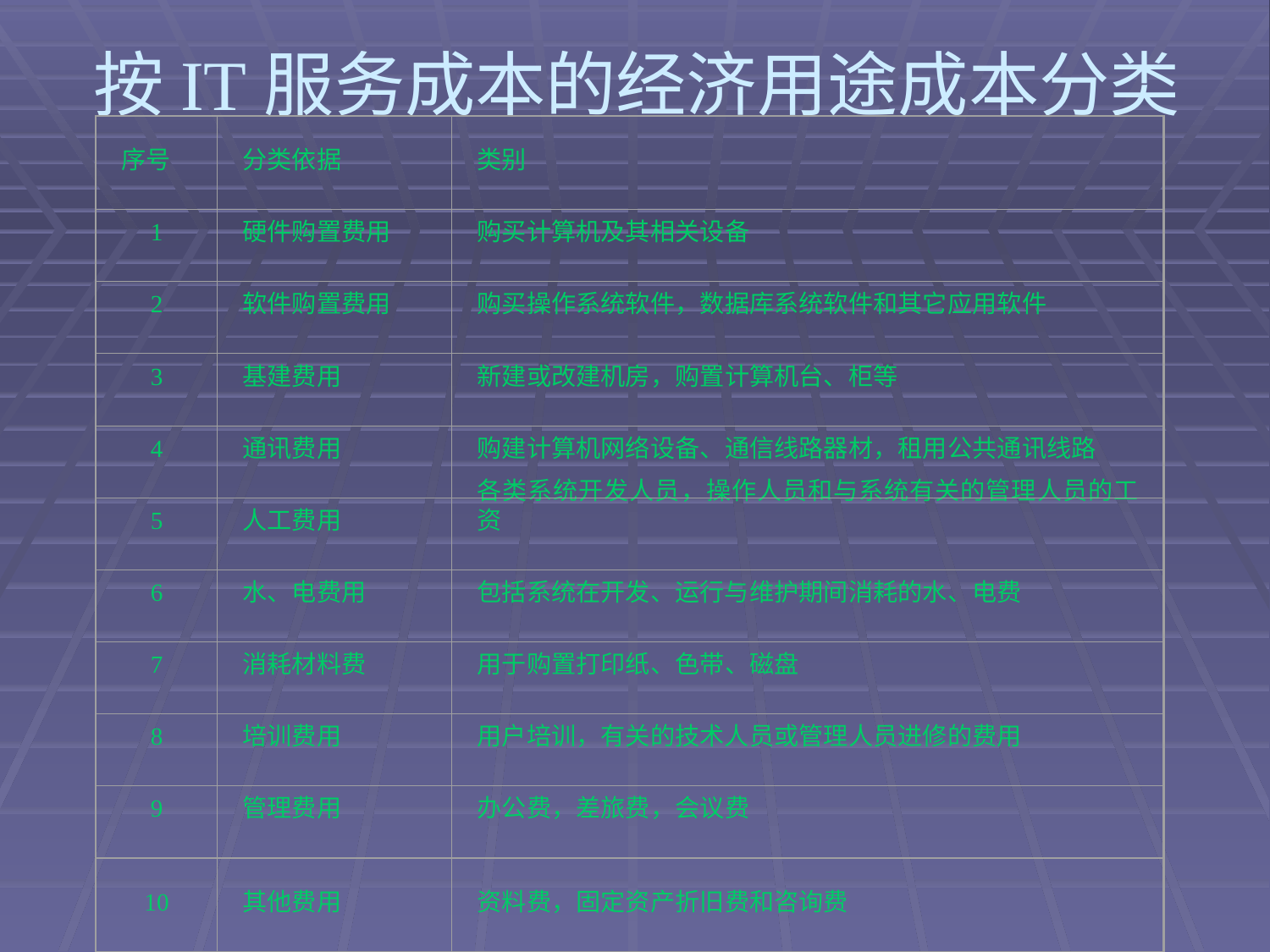

# 按IT服务成本的经济用途成本分类

序号

分类依据

类别

1

硬件购置费用

购买计算机及其相关设备

2

软件购置费用

购买操作系统软件，数据库系统软件和其它应用软件

3

基建费用

新建或改建机房，购置计算机台、柜等

4

通讯费用

购建计算机网络设备、通信线路器材，租用公共通讯线路

5

人工费用

各类系统开发人员，操作人员和与系统有关的管理人员的工资

6

水、电费用

包括系统在开发、运行与维护期间消耗的水、电费

7

消耗材料费

用于购置打印纸、色带、磁盘

8

培训费用

用户培训，有关的技术人员或管理人员进修的费用

9

管理费用

办公费，差旅费，会议费

10

其他费用

资料费，固定资产折旧费和咨询费